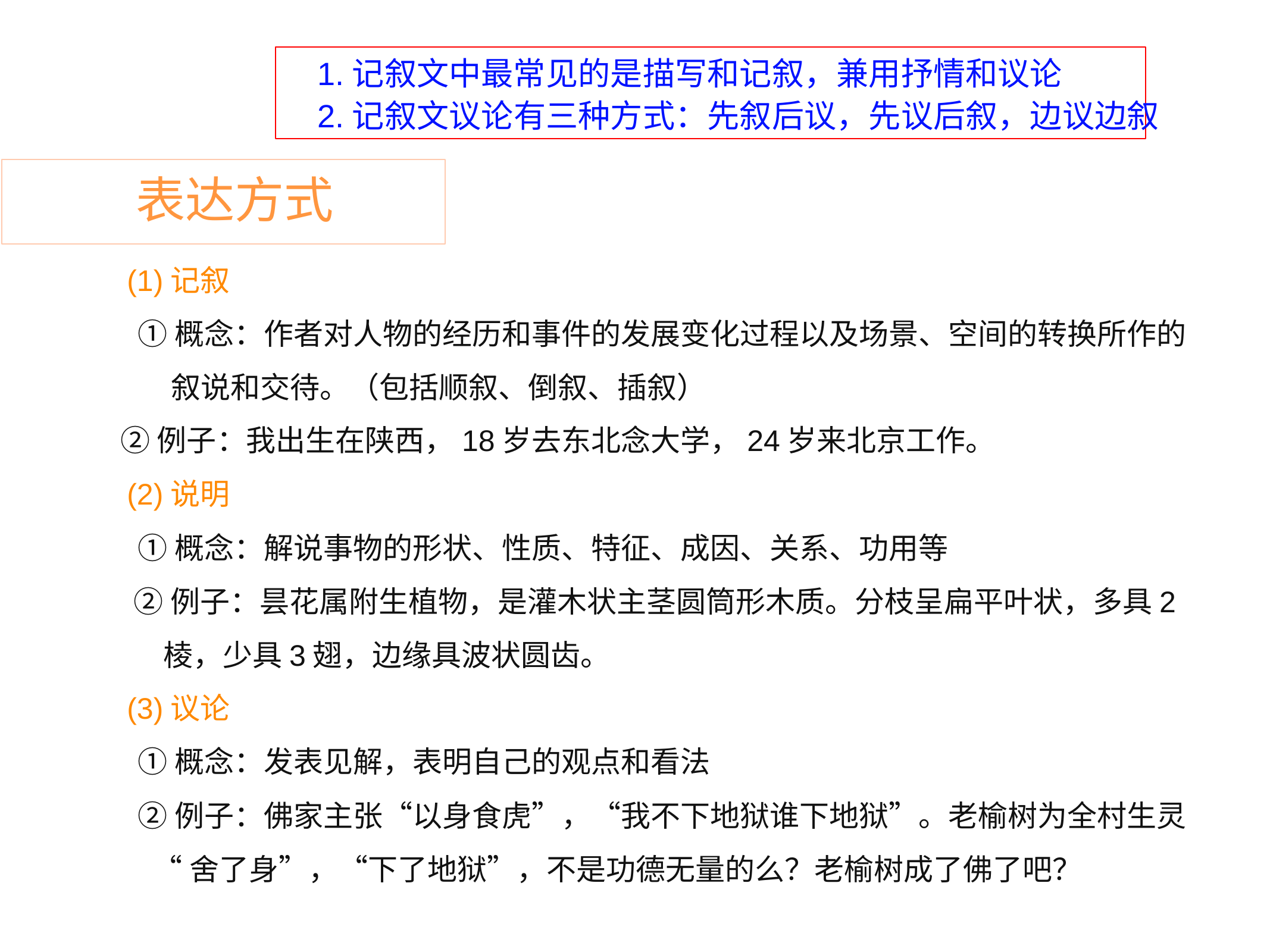

1.记叙文中最常见的是描写和记叙，兼用抒情和议论
2.记叙文议论有三种方式：先叙后议，先议后叙，边议边叙

表达方式
(1)记叙
①概念：作者对人物的经历和事件的发展变化过程以及场景、空间的转换所作的
叙说和交待。（包括顺叙、倒叙、插叙）
②例子：我出生在陕西，18岁去东北念大学，24岁来北京工作。
(2)说明
①概念：解说事物的形状、性质、特征、成因、关系、功用等
②例子：昙花属附生植物，是灌木状主茎圆筒形木质。分枝呈扁平叶状，多具2
棱，少具3翅，边缘具波状圆齿。
(3)议论
①概念：发表见解，表明自己的观点和看法
②例子：佛家主张“以身食虎”，“我不下地狱谁下地狱”。老榆树为全村生灵
“舍了身”，“下了地狱”，不是功德无量的么？老榆树成了佛了吧？